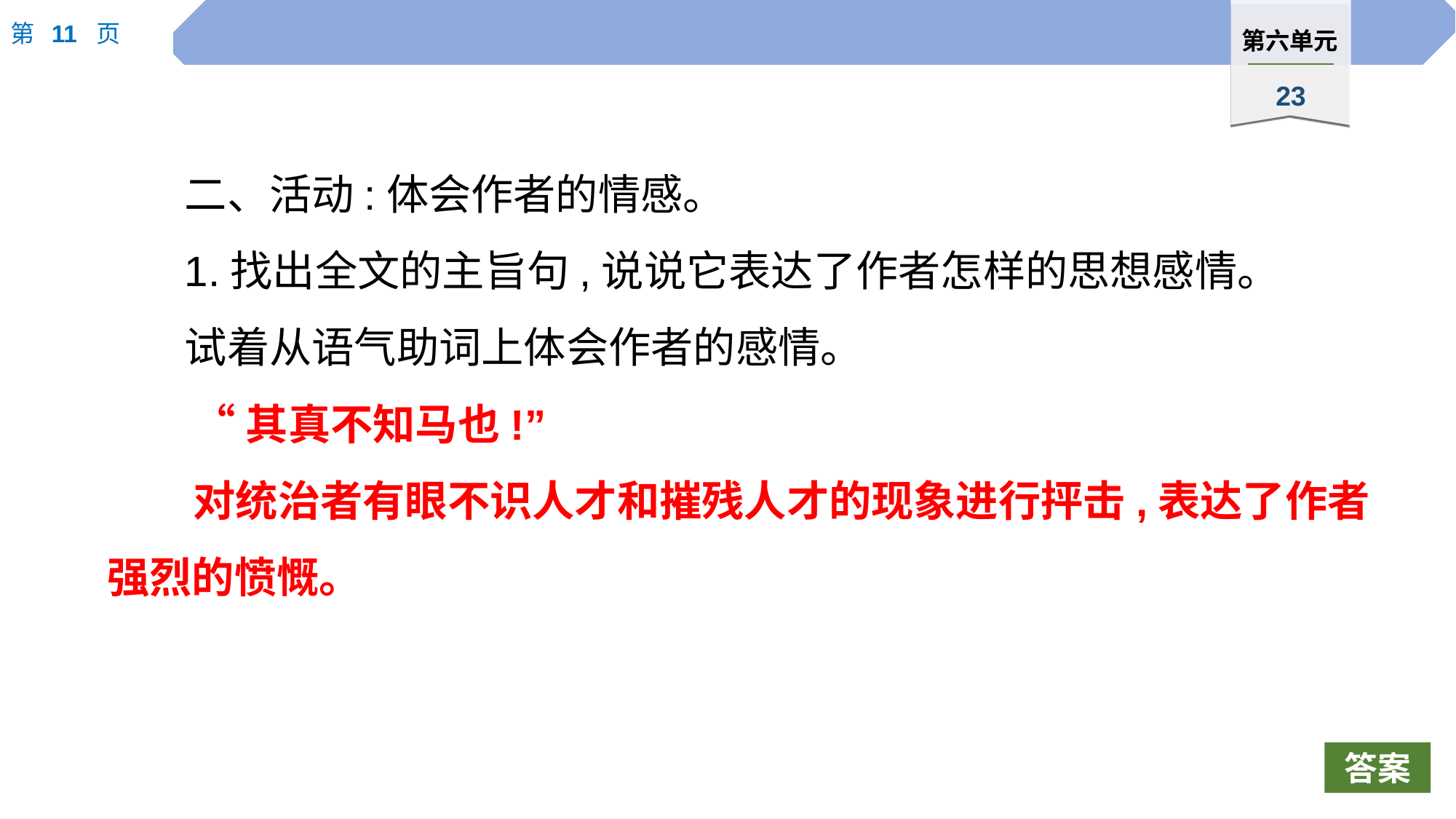

二、活动:体会作者的情感。
1.找出全文的主旨句,说说它表达了作者怎样的思想感情。
试着从语气助词上体会作者的感情。
“其真不知马也!”
对统治者有眼不识人才和摧残人才的现象进行抨击,表达了作者强烈的愤慨。
答案